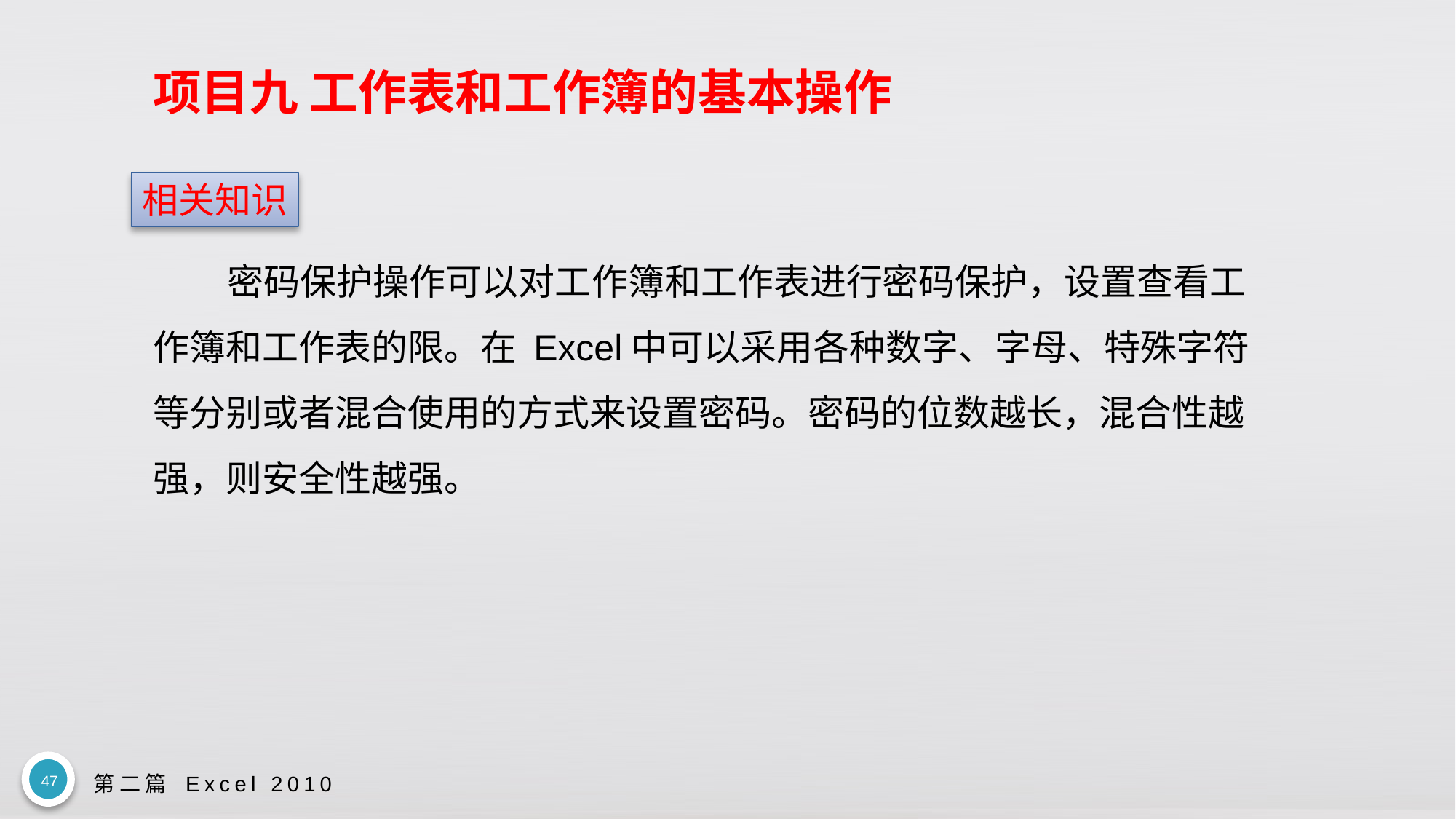

# 项目九 工作表和工作簿的基本操作
相关知识
密码保护操作可以对工作簿和工作表进行密码保护，设置查看工作簿和工作表的限。在 Excel中可以采用各种数字、字母、特殊字符等分别或者混合使用的方式来设置密码。密码的位数越长，混合性越强，则安全性越强。
47